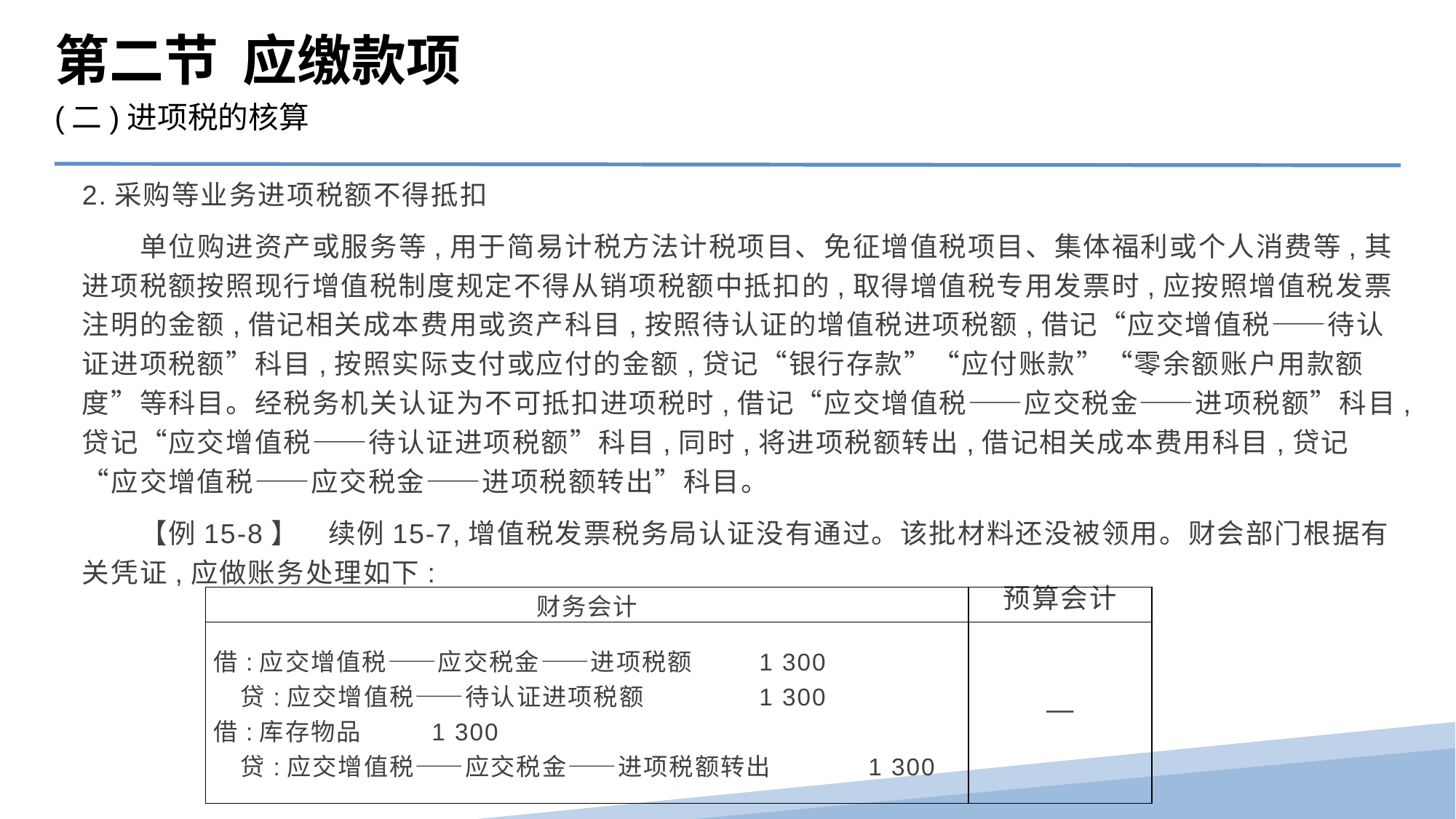

第二节  应缴款项
(二)进项税的核算
2.采购等业务进项税额不得抵扣
　　单位购进资产或服务等,用于简易计税方法计税项目、免征增值税项目、集体福利或个人消费等,其进项税额按照现行增值税制度规定不得从销项税额中抵扣的,取得增值税专用发票时,应按照增值税发票注明的金额,借记相关成本费用或资产科目,按照待认证的增值税进项税额,借记“应交增值税——待认证进项税额”科目,按照实际支付或应付的金额,贷记“银行存款”“应付账款”“零余额账户用款额度”等科目。经税务机关认证为不可抵扣进项税时,借记“应交增值税——应交税金——进项税额”科目,贷记“应交增值税——待认证进项税额”科目,同时,将进项税额转出,借记相关成本费用科目,贷记“应交增值税——应交税金——进项税额转出”科目。
　　【例15-8】　续例15-7,增值税发票税务局认证没有通过。该批材料还没被领用。财会部门根据有关凭证,应做账务处理如下:
| 财务会计 | 预算会计 |
| --- | --- |
| 借:应交增值税——应交税金——进项税额 1 300 贷:应交增值税——待认证进项税额 1 300 借:库存物品 1 300 贷:应交增值税——应交税金——进项税额转出 1 300 | — |